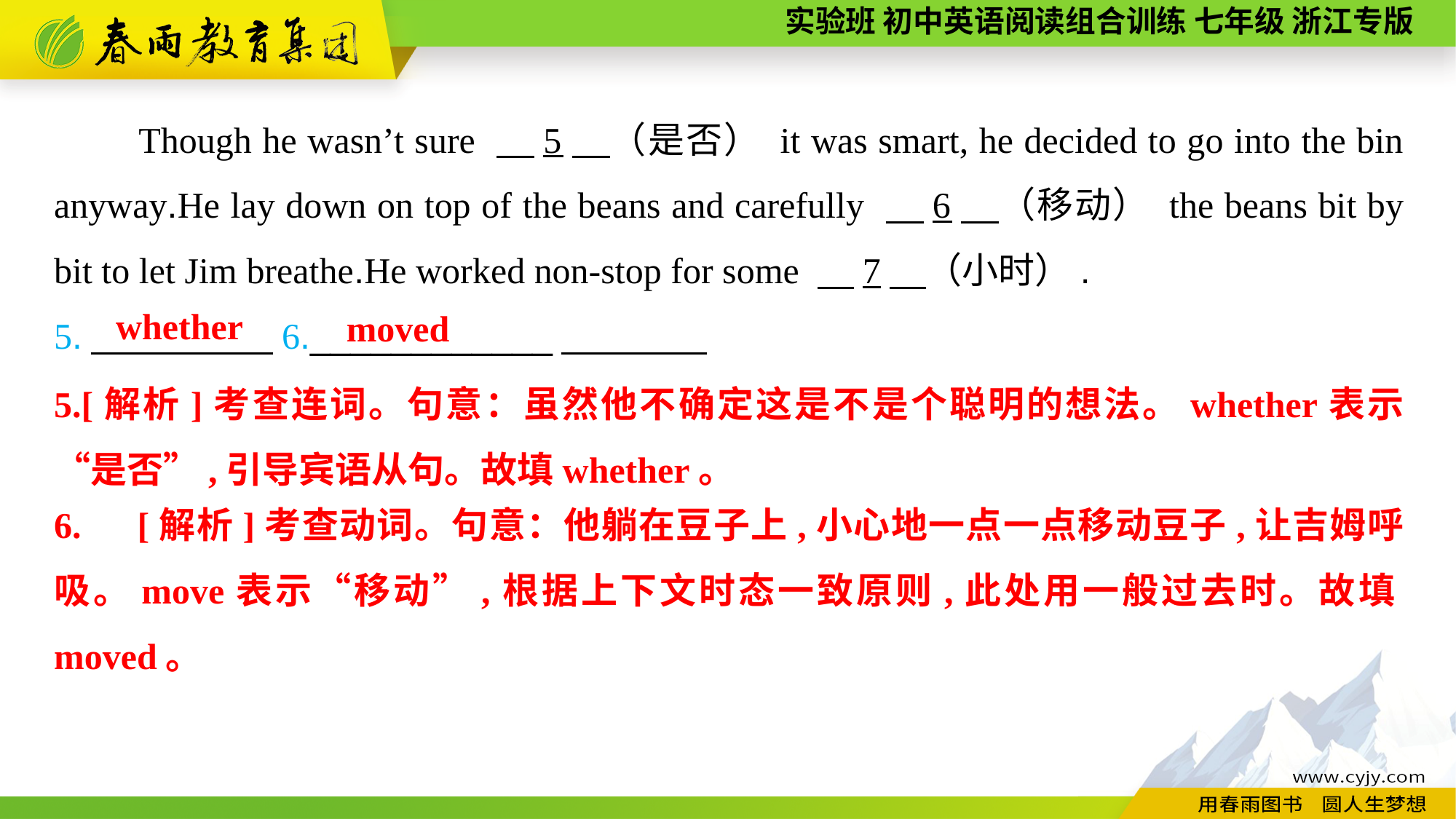

Though he wasn’t sure 　5　（是否） it was smart, he decided to go into the bin anyway.He lay down on top of the beans and carefully 　6　（移动） the beans bit by bit to let Jim breathe.He worked non-stop for some 　7　（小时）.
5.　　　　　6.____________
whether
moved
5.[解析]考查连词。句意：虽然他不确定这是不是个聪明的想法。whether表示“是否”,引导宾语从句。故填whether。
6.　[解析]考查动词。句意：他躺在豆子上,小心地一点一点移动豆子,让吉姆呼吸。move表示“移动”,根据上下文时态一致原则,此处用一般过去时。故填moved。